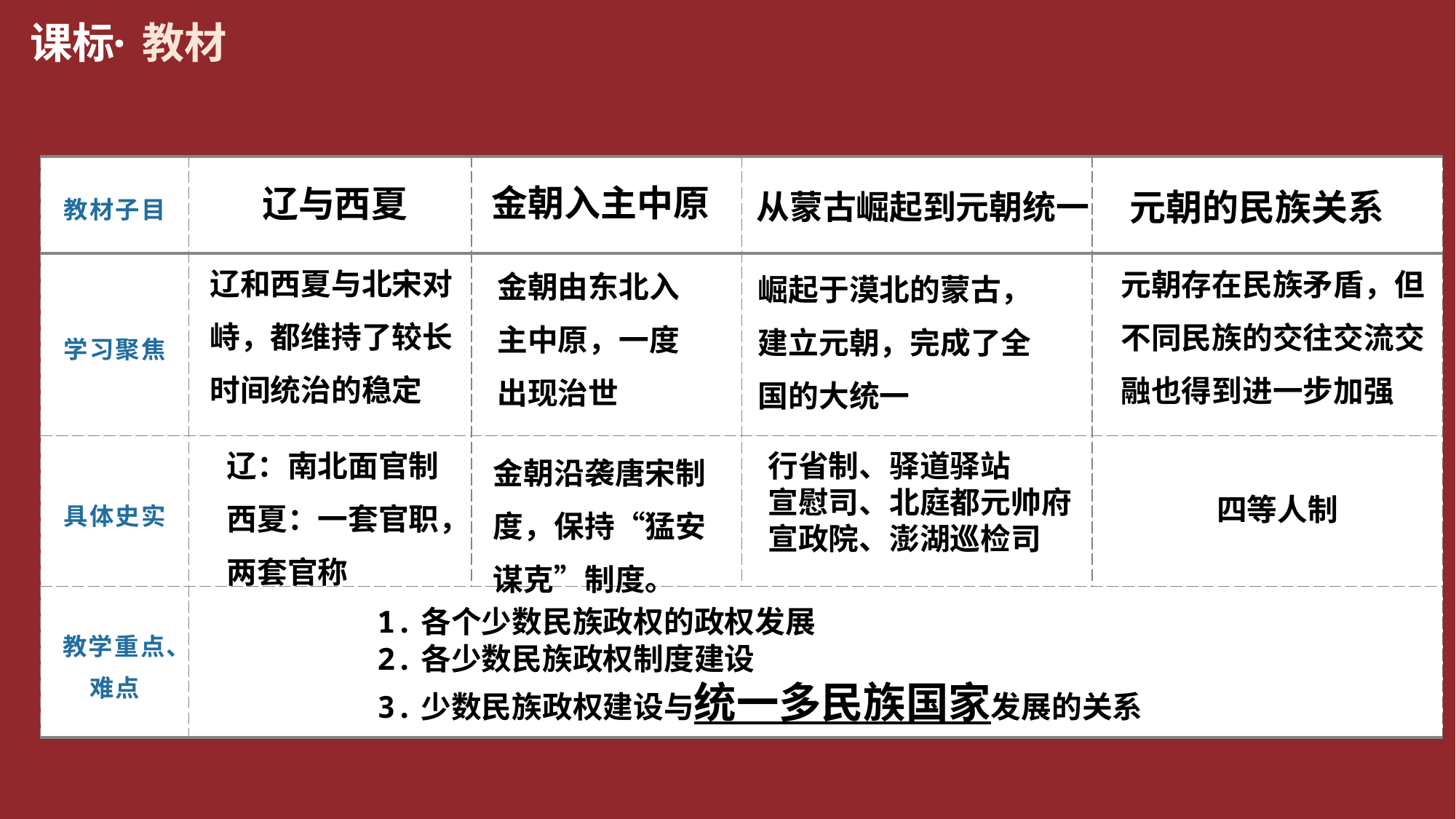

课标
·教材
| 教材子目 |  |  |  |  |
| --- | --- | --- | --- | --- |
| 学习聚焦 |  |  |  |  |
| 具体史实 |  |  |  |  |
| 教学重点、难点 |  |  |  |  |
金朝入主中原
辽与西夏
从蒙古崛起到元朝统一
元朝的民族关系
辽和西夏与北宋对峙，都维持了较长时间统治的稳定
元朝存在民族矛盾，但不同民族的交往交流交融也得到进一步加强
金朝由东北入主中原，一度出现治世
崛起于漠北的蒙古，建立元朝，完成了全国的大统一
辽：南北面官制
西夏：一套官职，两套官称
金朝沿袭唐宋制度，保持“猛安谋克”制度。
行省制、驿道驿站
宣慰司、北庭都元帅府宣政院、澎湖巡检司
四等人制
1.各个少数民族政权的政权发展
2.各少数民族政权制度建设
3.少数民族政权建设与统一多民族国家发展的关系